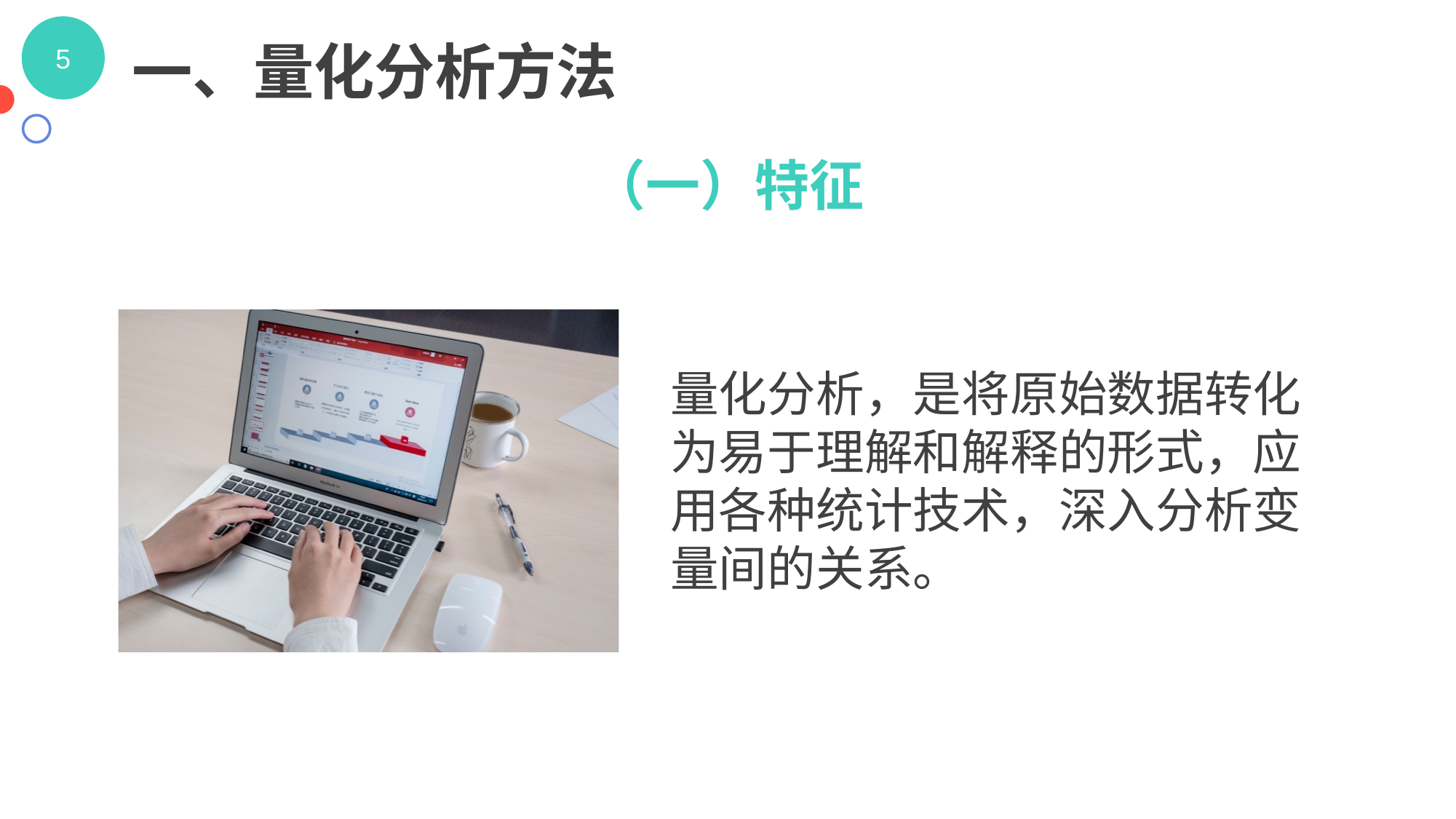

一、量化分析方法
（一）特征

量化分析，是将原始数据转化为易于理解和解释的形式，应用各种统计技术，深入分析变量间的关系。